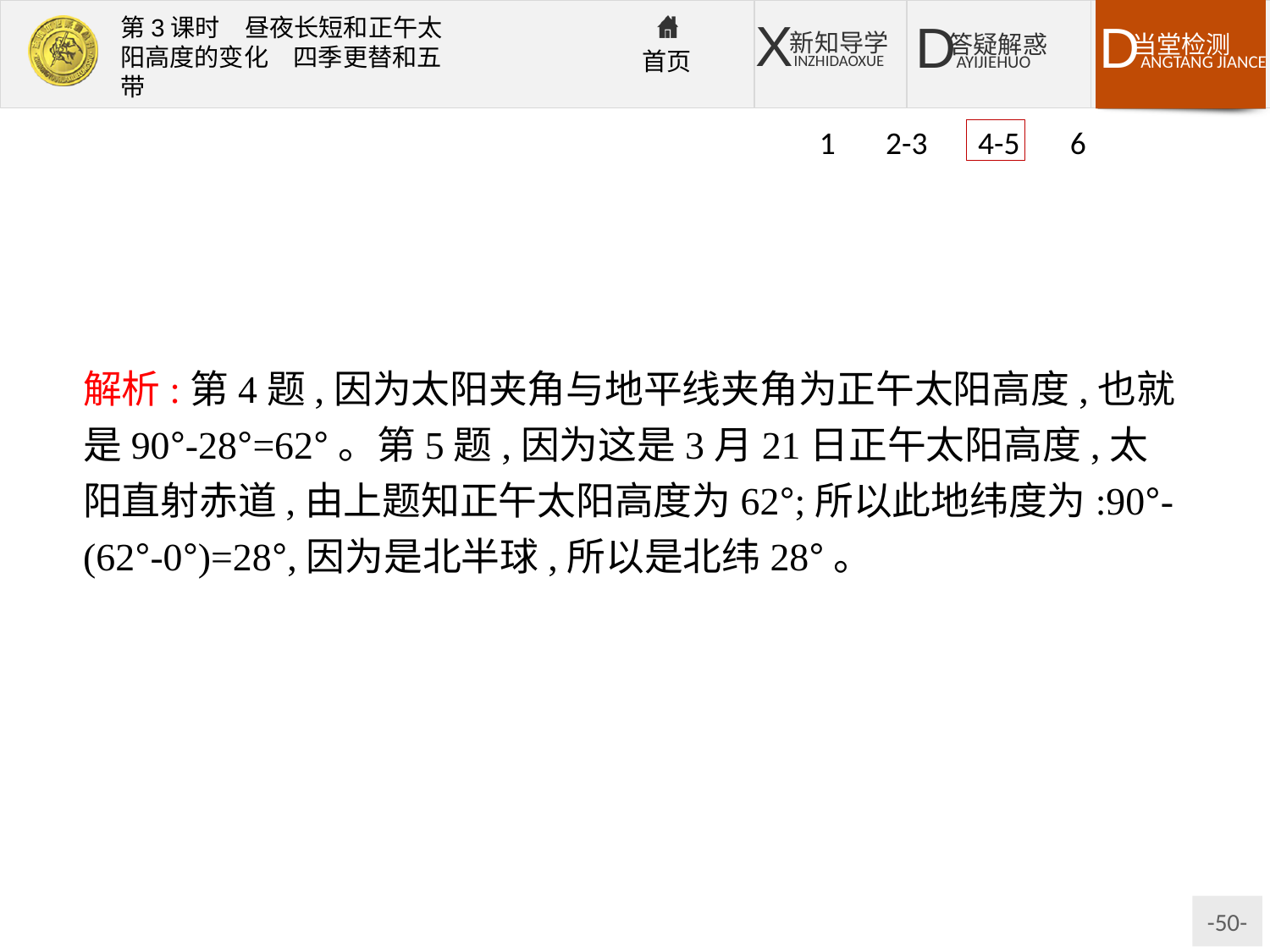

1       2-3       4-5       6

解析:第4题,因为太阳夹角与地平线夹角为正午太阳高度,也就是90°-28°=62°。第5题,因为这是3月21日正午太阳高度,太阳直射赤道,由上题知正午太阳高度为62°;所以此地纬度为:90°-(62°-0°)=28°,因为是北半球,所以是北纬28°。
答案:4.B　5.A